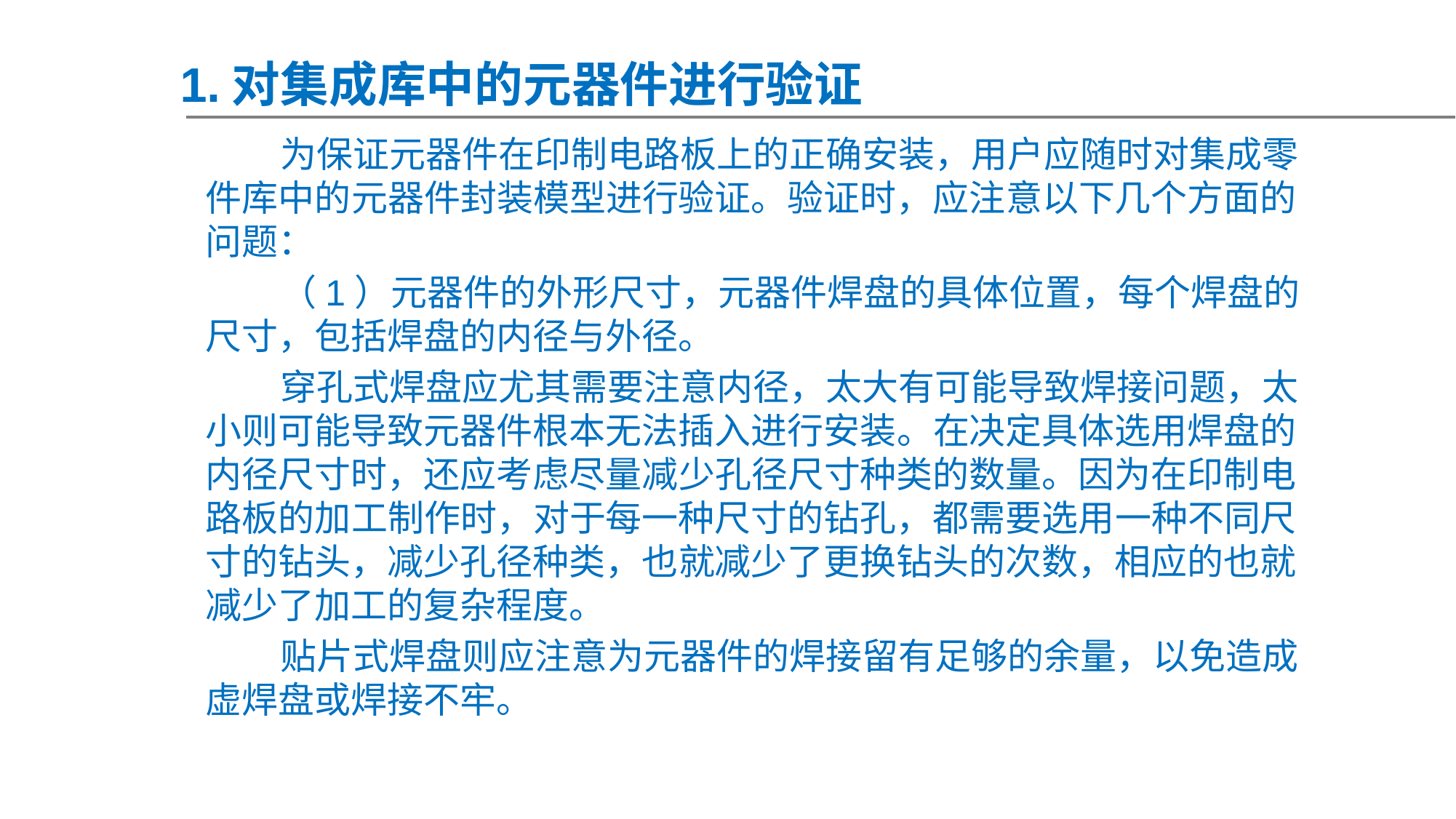

1.对集成库中的元器件进行验证
为保证元器件在印制电路板上的正确安装，用户应随时对集成零件库中的元器件封装模型进行验证。验证时，应注意以下几个方面的问题：
（1）元器件的外形尺寸，元器件焊盘的具体位置，每个焊盘的尺寸，包括焊盘的内径与外径。
穿孔式焊盘应尤其需要注意内径，太大有可能导致焊接问题，太小则可能导致元器件根本无法插入进行安装。在决定具体选用焊盘的内径尺寸时，还应考虑尽量减少孔径尺寸种类的数量。因为在印制电路板的加工制作时，对于每一种尺寸的钻孔，都需要选用一种不同尺寸的钻头，减少孔径种类，也就减少了更换钻头的次数，相应的也就减少了加工的复杂程度。
贴片式焊盘则应注意为元器件的焊接留有足够的余量，以免造成虚焊盘或焊接不牢。